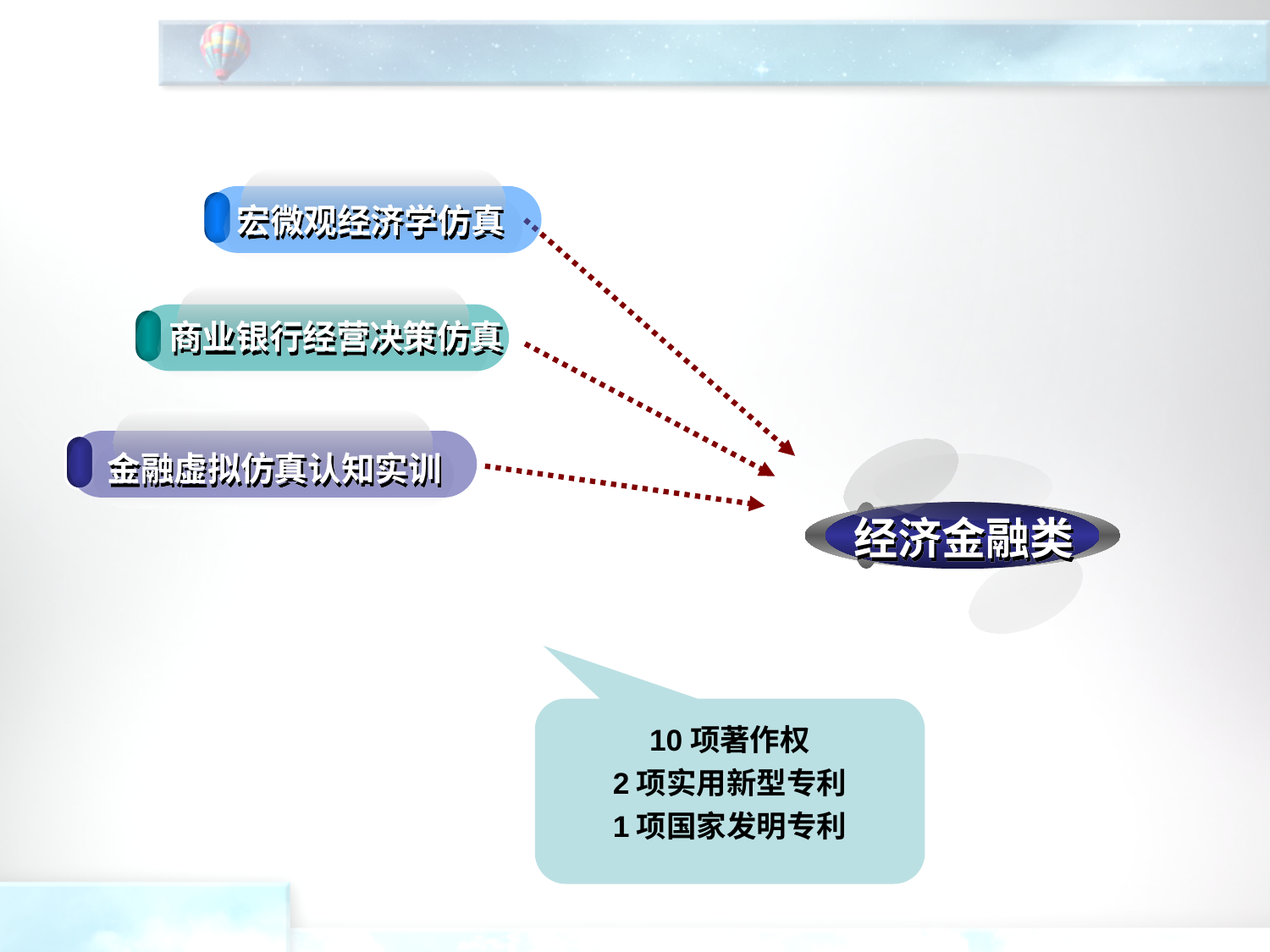

宏微观经济学仿真

商业银行经营决策仿真

金融虚拟仿真认知实训

经济金融类
10项著作权
2项实用新型专利
1项国家发明专利